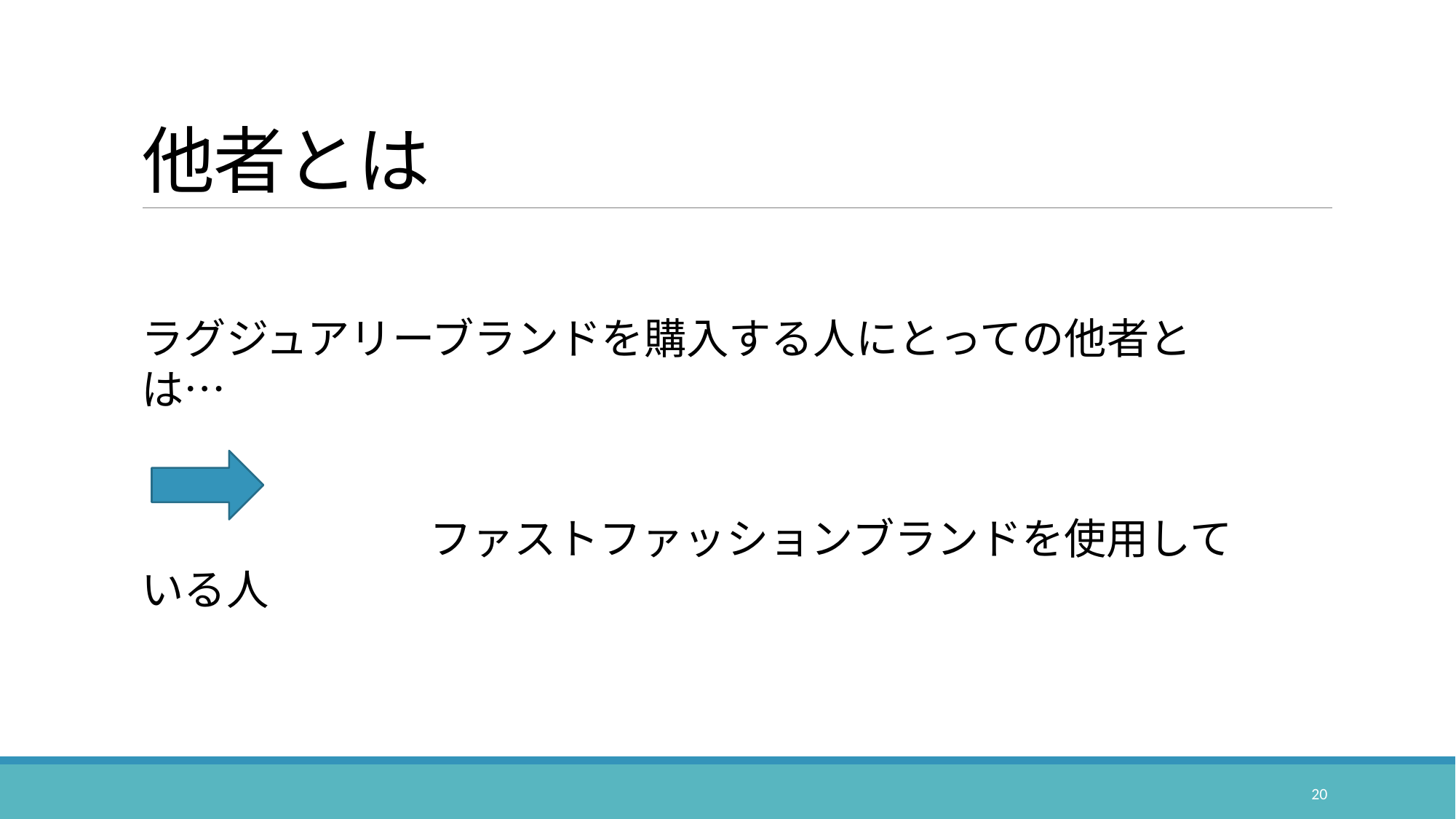

# 他者とは
ラグジュアリーブランドを購入する人にとっての他者とは…

　　　　　　　　　　ファストファッションブランドを使用している人

20